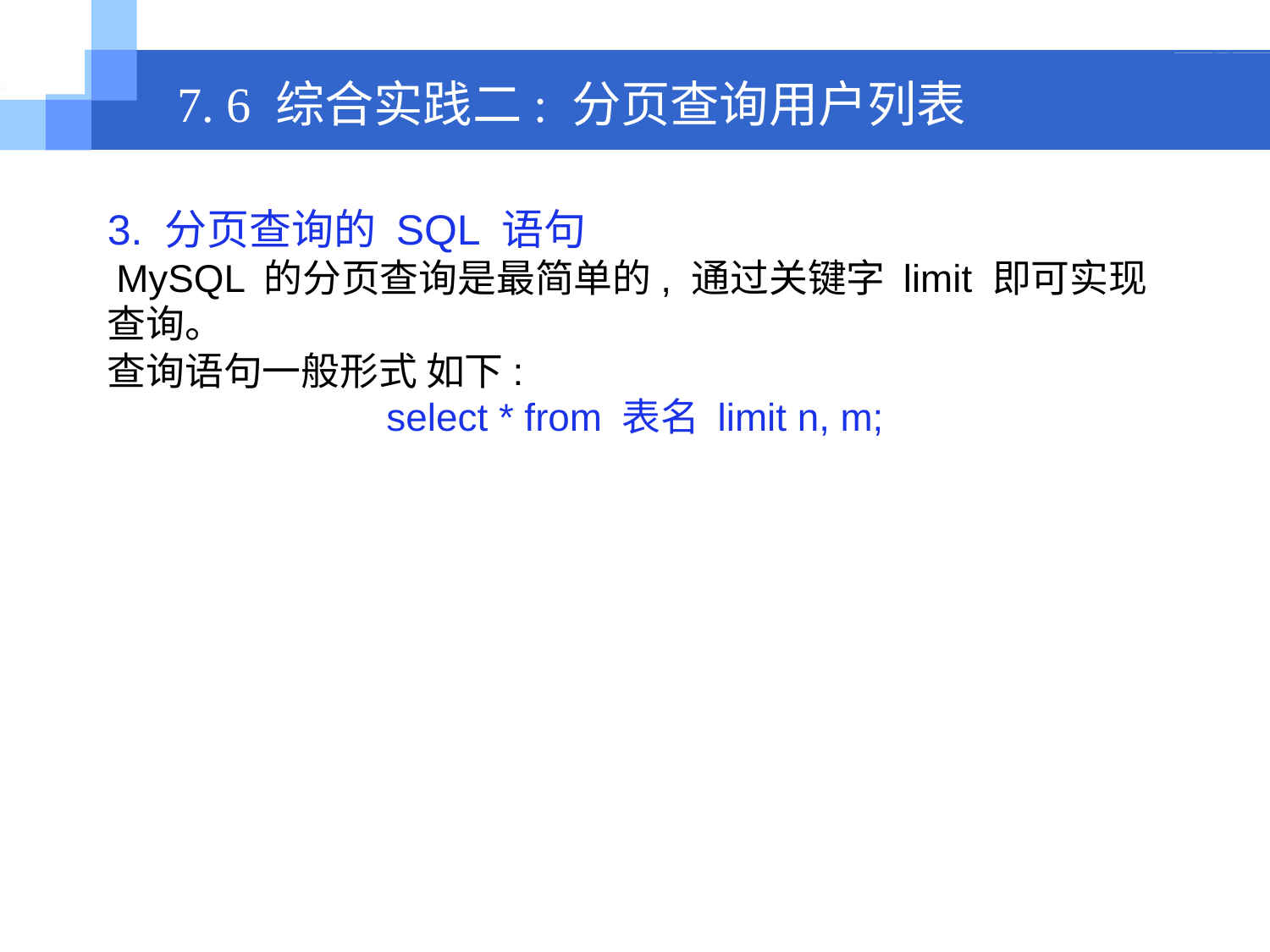

7. 6 综合实践二: 分页查询用户列表
3. 分页查询的 SQL 语句
 MySQL 的分页查询是最简单的, 通过关键字 limit 即可实现查询。
查询语句一般形式 如下:
select * from 表名 limit n, m;